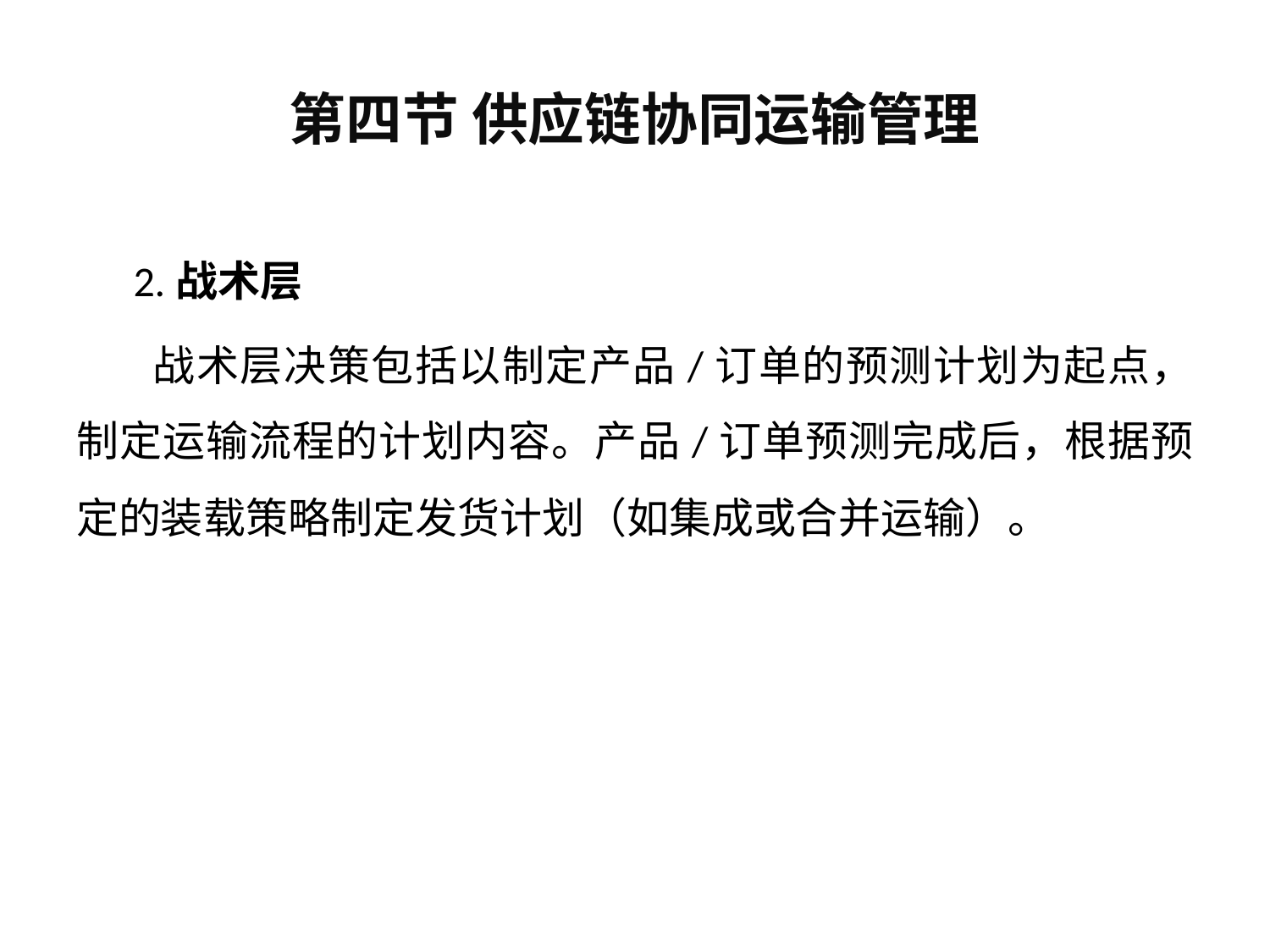

# 第四节 供应链协同运输管理
      2.战术层
      战术层决策包括以制定产品/订单的预测计划为起点，制定运输流程的计划内容。产品/订单预测完成后，根据预定的装载策略制定发货计划（如集成或合并运输）。